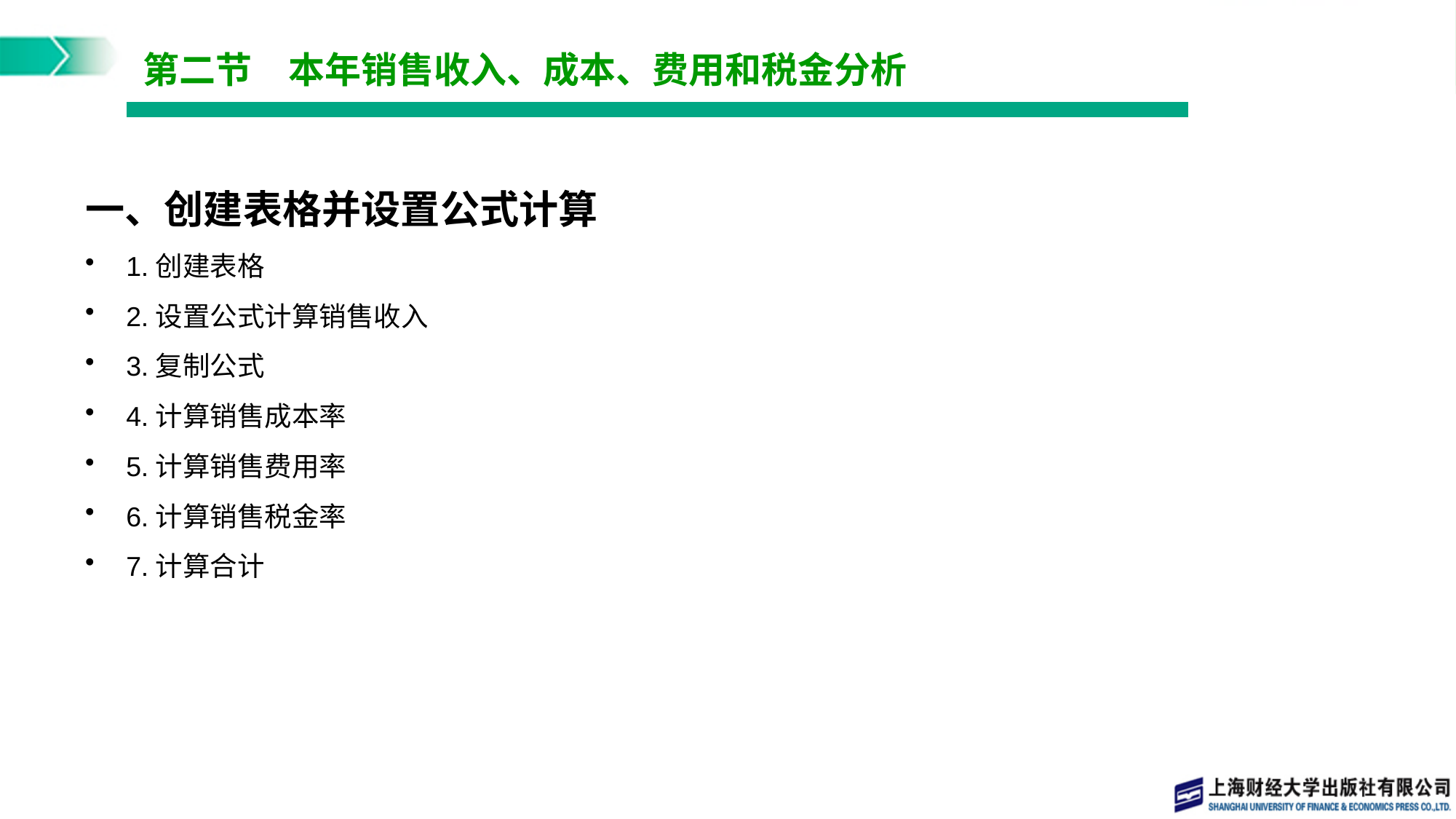

# 第二节　本年销售收入、成本、费用和税金分析
一、创建表格并设置公式计算
1.创建表格
2.设置公式计算销售收入
3.复制公式
4.计算销售成本率
5.计算销售费用率
6.计算销售税金率
7.计算合计